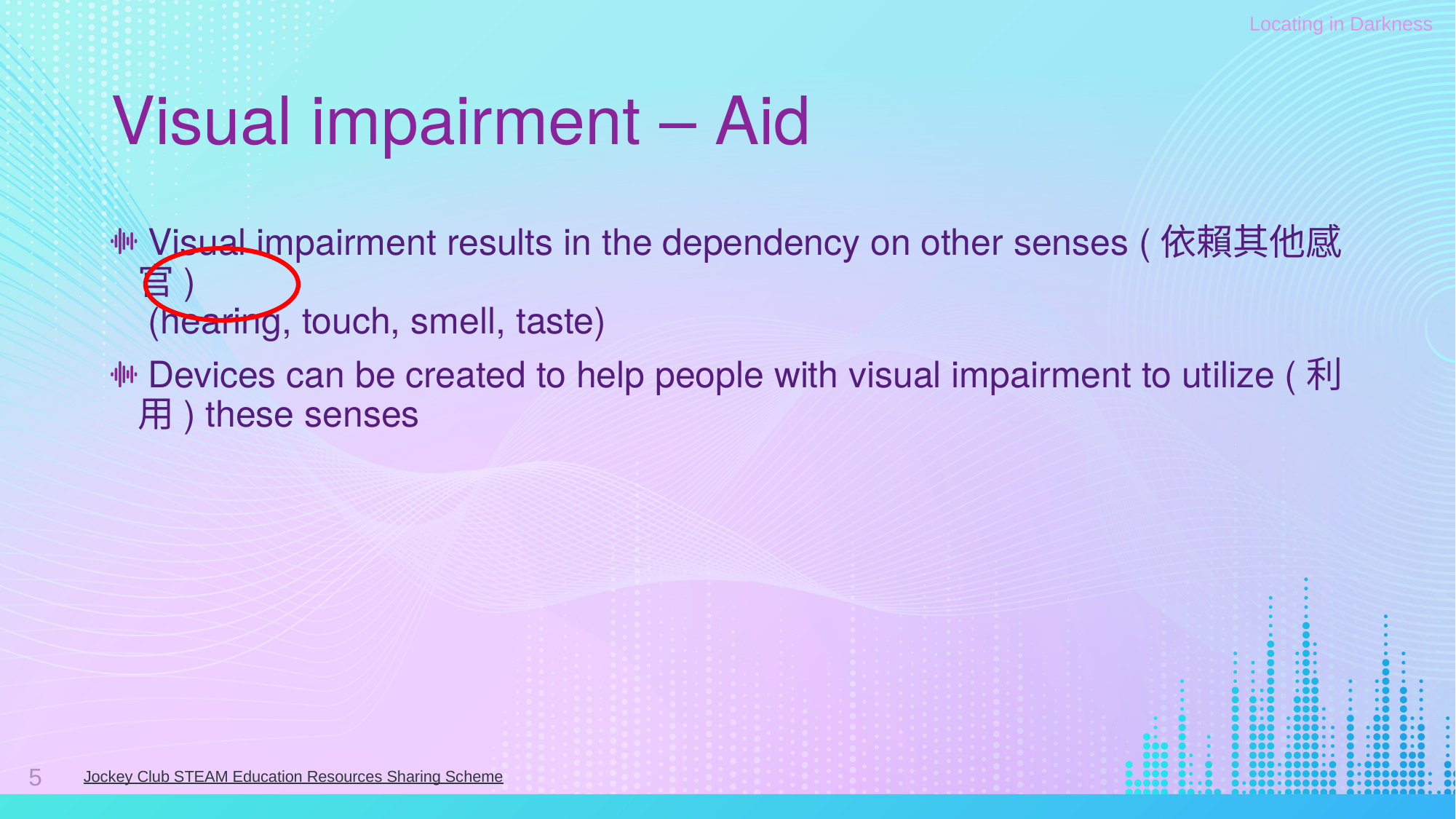

# Visual impairment – Aid
Visual impairment results in the dependency on other senses (依賴其他感官)
 (hearing, touch, smell, taste)
Devices can be created to help people with visual impairment to utilize (利用) these senses

5